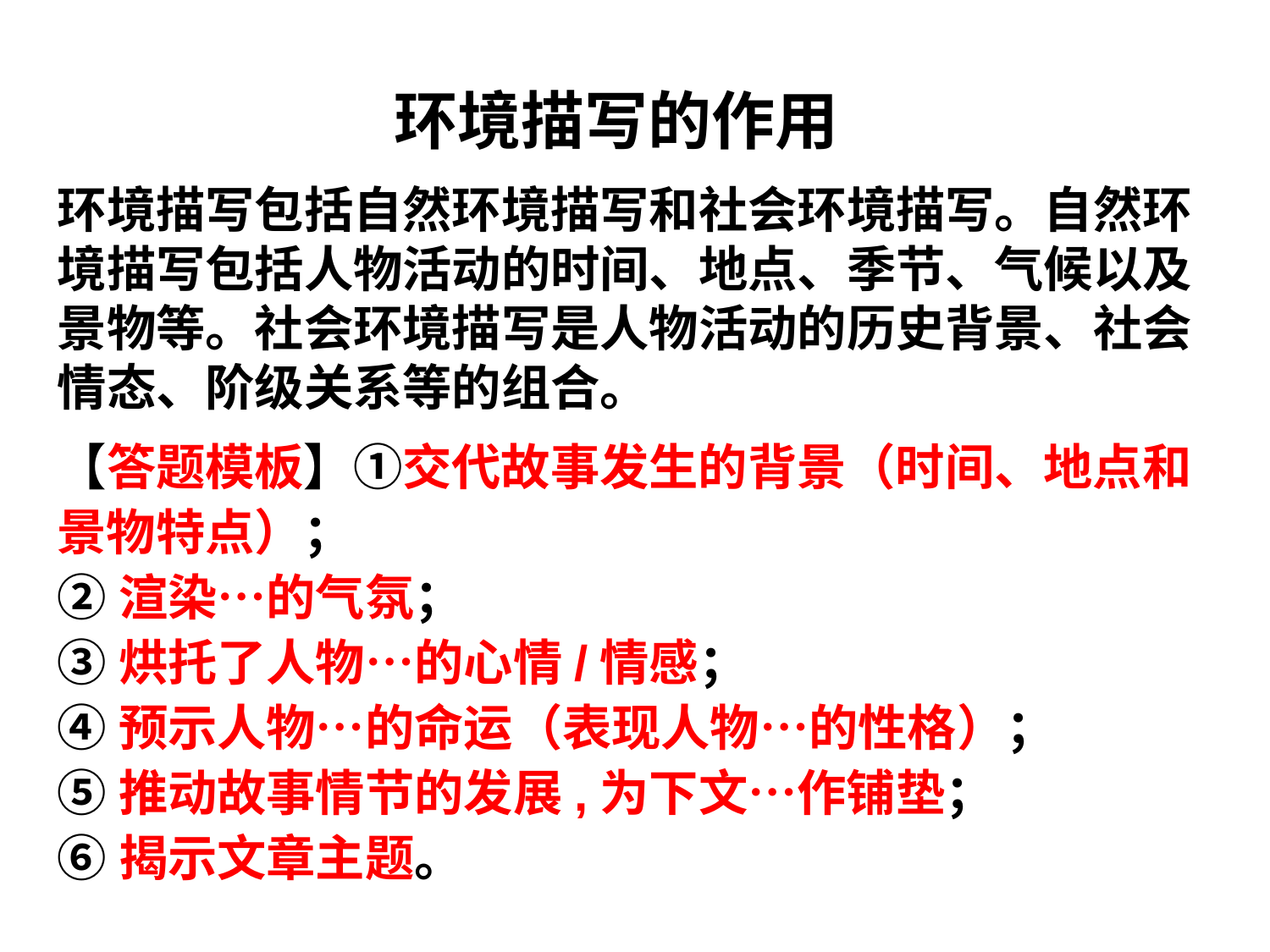

# 环境描写的作用
环境描写包括自然环境描写和社会环境描写。自然环境描写包括人物活动的时间、地点、季节、气候以及景物等。社会环境描写是人物活动的历史背景、社会情态、阶级关系等的组合。
【答题模板】①交代故事发生的背景（时间、地点和景物特点）；
②渲染…的气氛；
③烘托了人物…的心情/情感；
④预示人物…的命运（表现人物…的性格）；
⑤推动故事情节的发展,为下文…作铺垫；
⑥揭示文章主题。